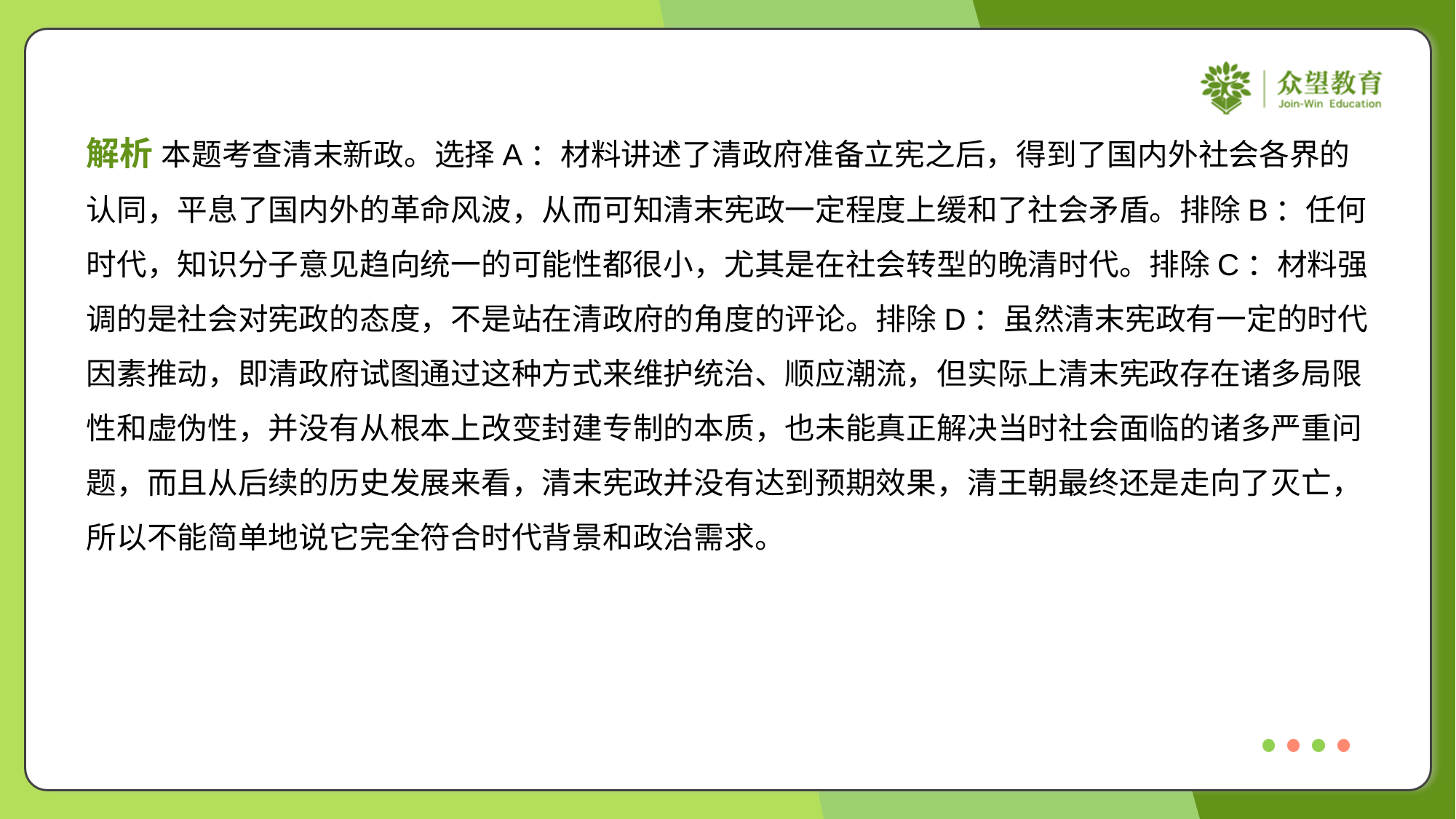

解析 本题考查清末新政。选择A：材料讲述了清政府准备立宪之后，得到了国内外社会各界的
认同，平息了国内外的革命风波，从而可知清末宪政一定程度上缓和了社会矛盾。排除B：任何
时代，知识分子意见趋向统一的可能性都很小，尤其是在社会转型的晚清时代。排除C：材料强
调的是社会对宪政的态度，不是站在清政府的角度的评论。排除D：虽然清末宪政有一定的时代
因素推动，即清政府试图通过这种方式来维护统治、顺应潮流，但实际上清末宪政存在诸多局限
性和虚伪性，并没有从根本上改变封建专制的本质，也未能真正解决当时社会面临的诸多严重问
题，而且从后续的历史发展来看，清末宪政并没有达到预期效果，清王朝最终还是走向了灭亡，
所以不能简单地说它完全符合时代背景和政治需求。